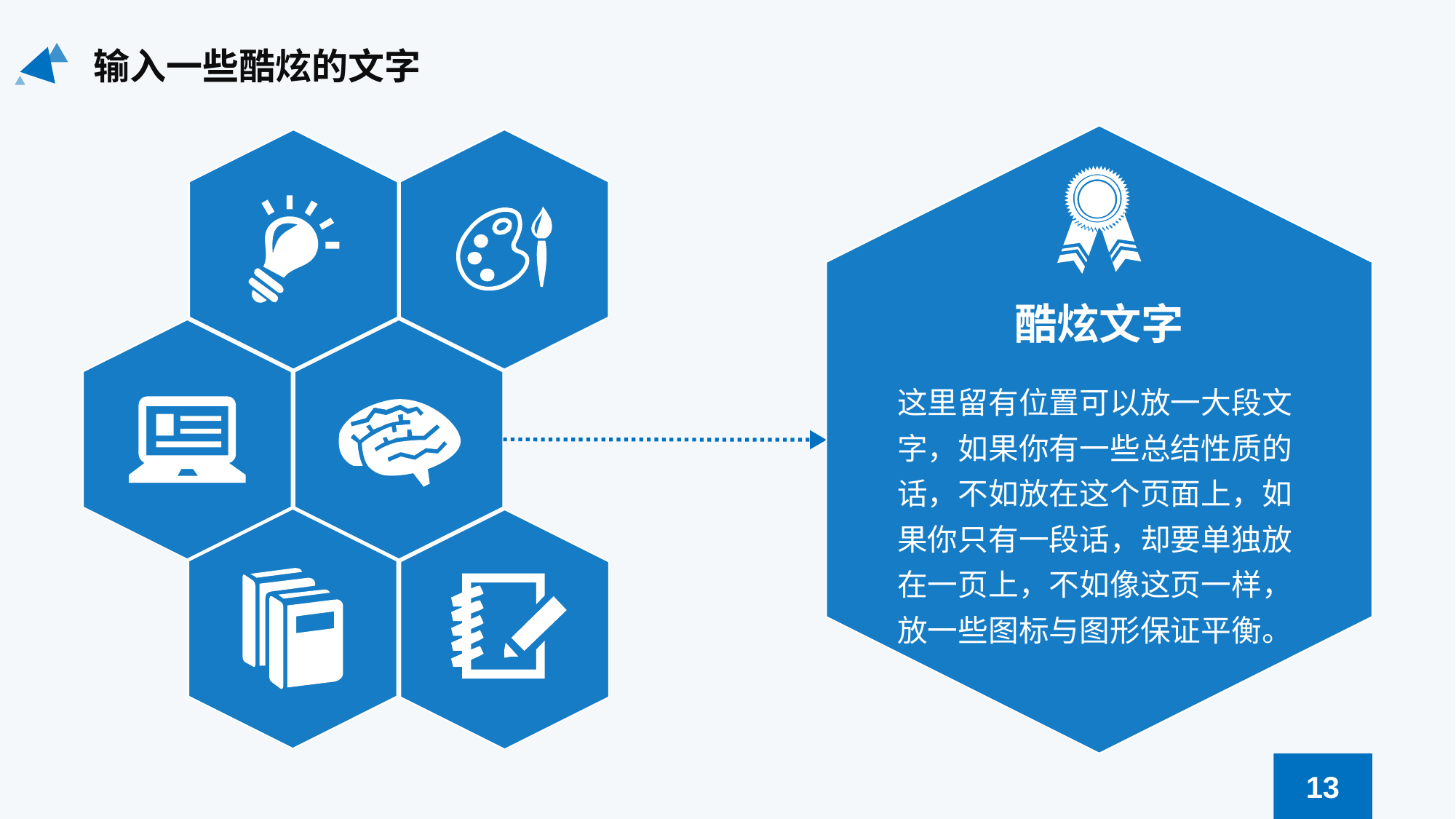

输入一些酷炫的文字

酷炫文字

这里留有位置可以放一大段文字，如果你有一些总结性质的话，不如放在这个页面上，如果你只有一段话，却要单独放在一页上，不如像这页一样，放一些图标与图形保证平衡。

13